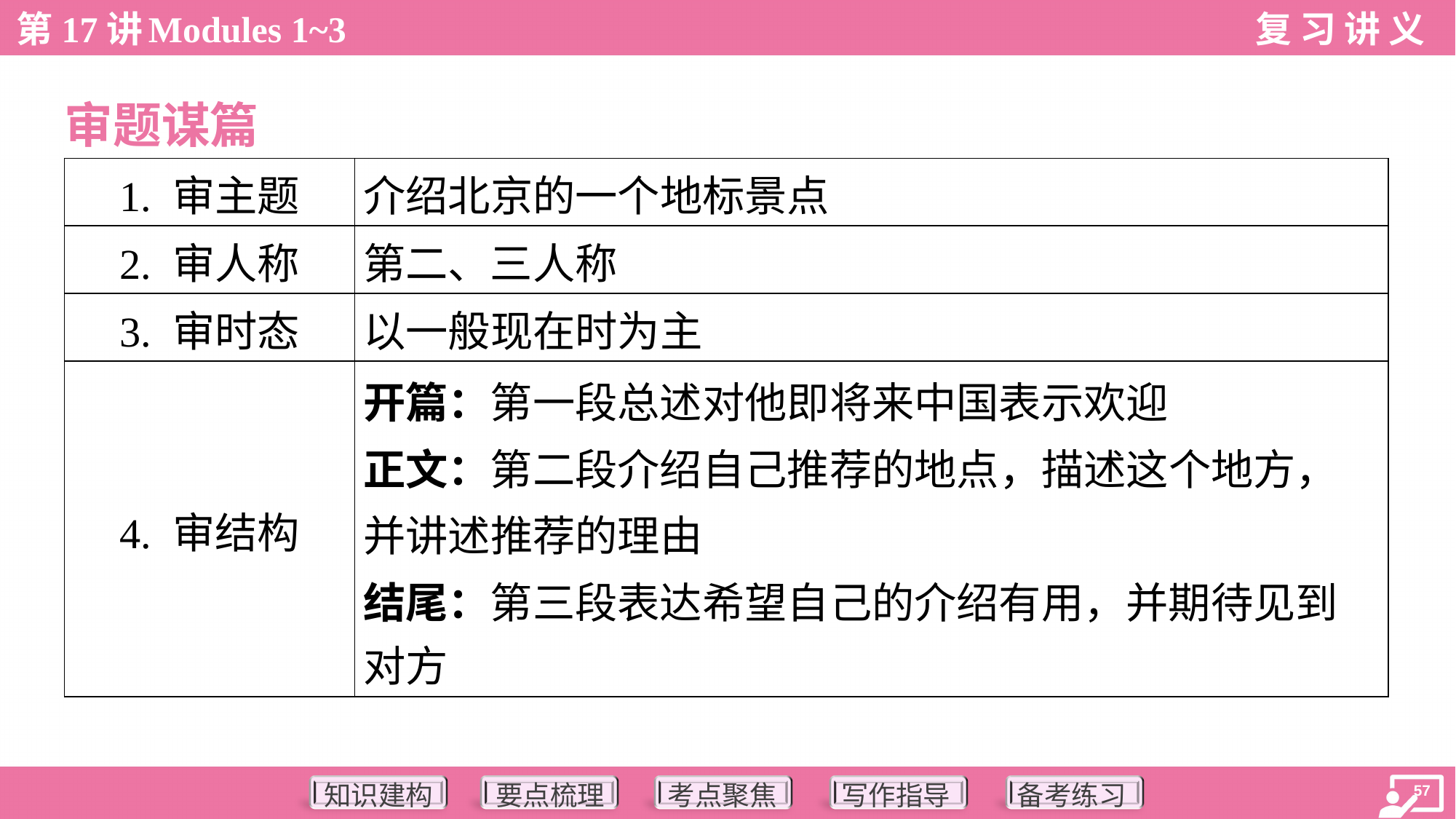

审题谋篇
| 1. 审主题 | 介绍北京的一个地标景点 |
| --- | --- |
| 2. 审人称 | 第二、三人称 |
| 3. 审时态 | 以一般现在时为主 |
| 4. 审结构 | 开篇：第一段总述对他即将来中国表示欢迎 正文：第二段介绍自己推荐的地点，描述这个地方， 并讲述推荐的理由 结尾：第三段表达希望自己的介绍有用，并期待见到 对方 |